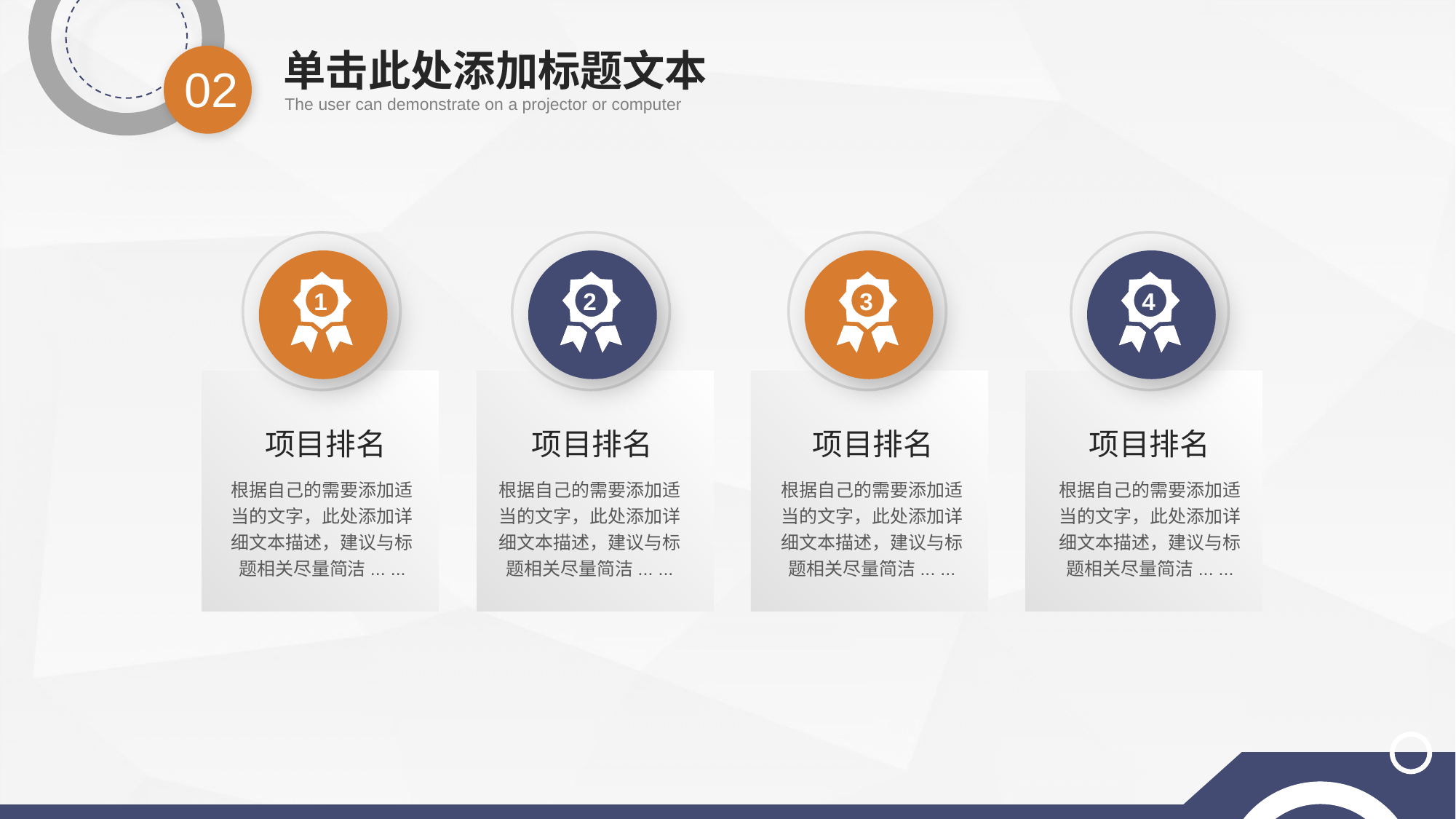

单击此处添加标题文本
02
The user can demonstrate on a projector or computer

1

2

3

4

项目排名
项目排名
项目排名
项目排名
根据自己的需要添加适当的文字，此处添加详细文本描述，建议与标题相关尽量简洁... ...
根据自己的需要添加适当的文字，此处添加详细文本描述，建议与标题相关尽量简洁... ...
根据自己的需要添加适当的文字，此处添加详细文本描述，建议与标题相关尽量简洁... ...
根据自己的需要添加适当的文字，此处添加详细文本描述，建议与标题相关尽量简洁... ...